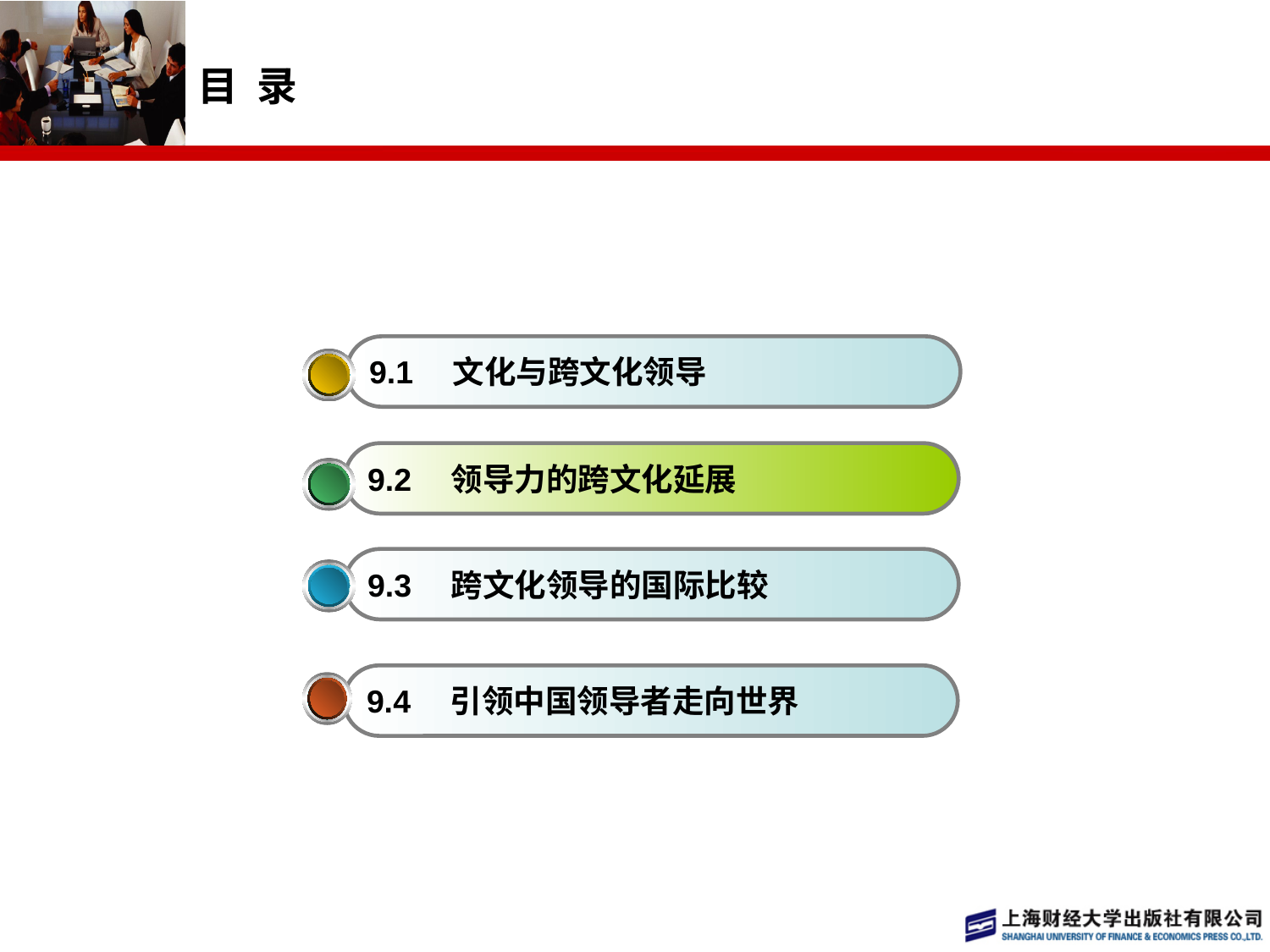

# 目  录
9.1　文化与跨文化领导

9.2　领导力的跨文化延展

9.3　跨文化领导的国际比较

9.4　引领中国领导者走向世界